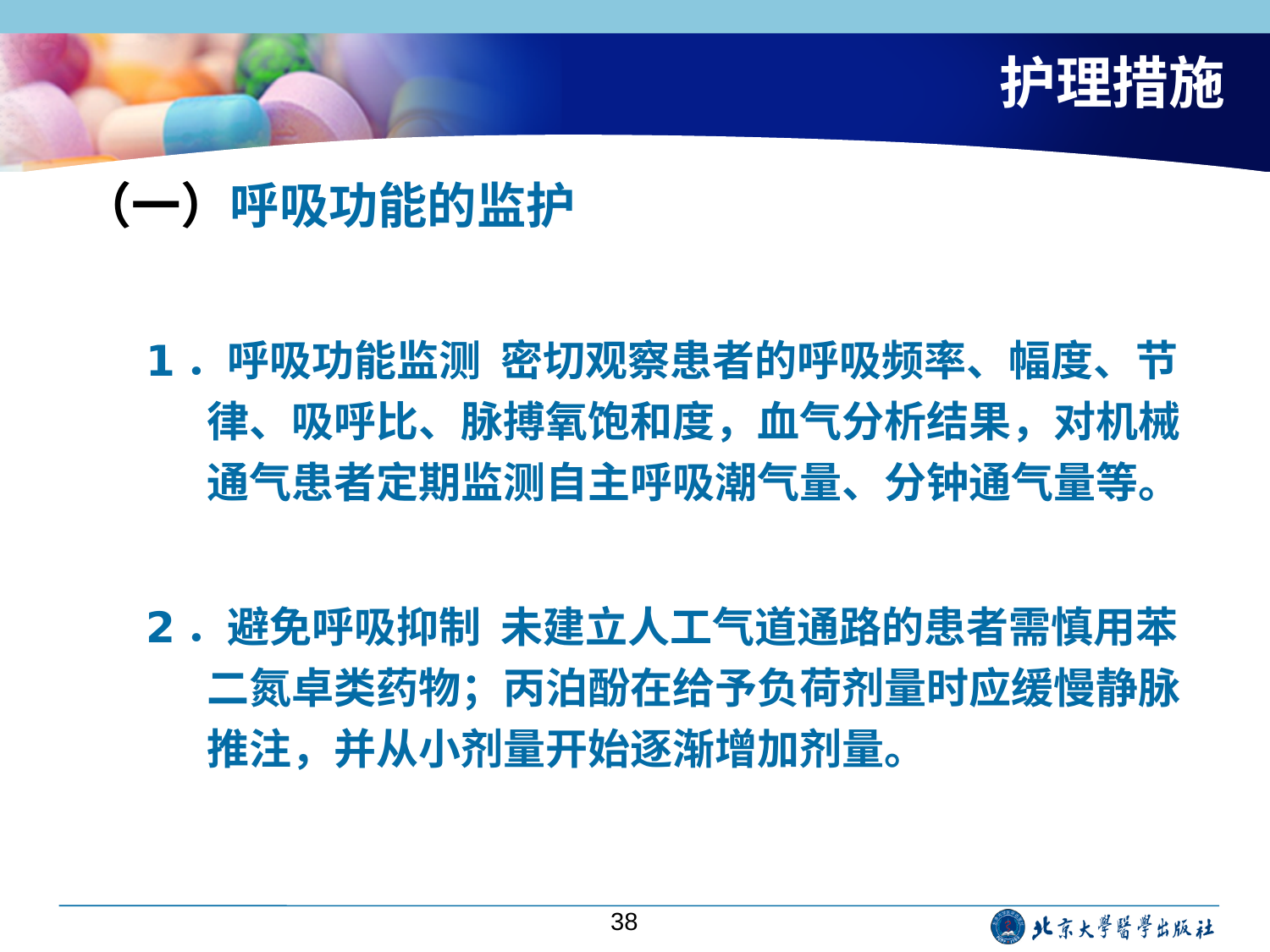

# 护理措施
（一）呼吸功能的监护

1．呼吸功能监测  密切观察患者的呼吸频率、幅度、节律、吸呼比、脉搏氧饱和度，血气分析结果，对机械通气患者定期监测自主呼吸潮气量、分钟通气量等。

2．避免呼吸抑制  未建立人工气道通路的患者需慎用苯二氮卓类药物；丙泊酚在给予负荷剂量时应缓慢静脉推注，并从小剂量开始逐渐增加剂量。
38